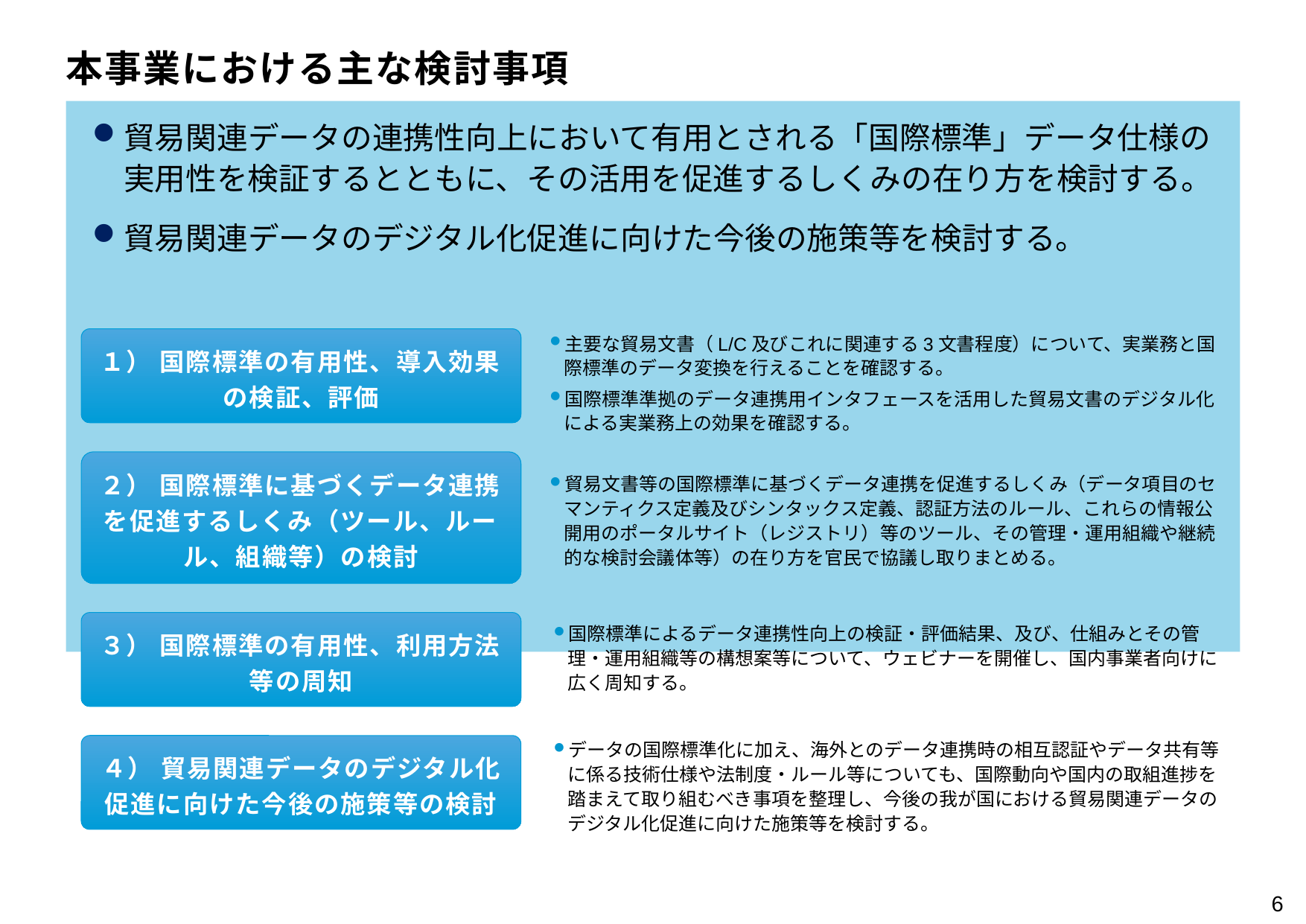

本事業における主な検討事項
貿易関連データの連携性向上において有用とされる「国際標準」データ仕様の実用性を検証するとともに、その活用を促進するしくみの在り方を検討する。
貿易関連データのデジタル化促進に向けた今後の施策等を検討する。
主要な貿易文書（L/C及びこれに関連する3文書程度）について、実業務と国際標準のデータ変換を行えることを確認する。
国際標準準拠のデータ連携用インタフェースを活用した貿易文書のデジタル化による実業務上の効果を確認する。
１） 国際標準の有用性、導入効果の検証、評価
２） 国際標準に基づくデータ連携を促進するしくみ（ツール、ルール、組織等）の検討
貿易文書等の国際標準に基づくデータ連携を促進するしくみ（データ項目のセマンティクス定義及びシンタックス定義、認証方法のルール、これらの情報公開用のポータルサイト（レジストリ）等のツール、その管理・運用組織や継続的な検討会議体等）の在り方を官民で協議し取りまとめる。
国際標準によるデータ連携性向上の検証・評価結果、及び、仕組みとその管理・運用組織等の構想案等について、ウェビナーを開催し、国内事業者向けに広く周知する。
３） 国際標準の有用性、利用方法等の周知
データの国際標準化に加え、海外とのデータ連携時の相互認証やデータ共有等に係る技術仕様や法制度・ルール等についても、国際動向や国内の取組進捗を踏まえて取り組むべき事項を整理し、今後の我が国における貿易関連データのデジタル化促進に向けた施策等を検討する。
４） 貿易関連データのデジタル化
促進に向けた今後の施策等の検討
6